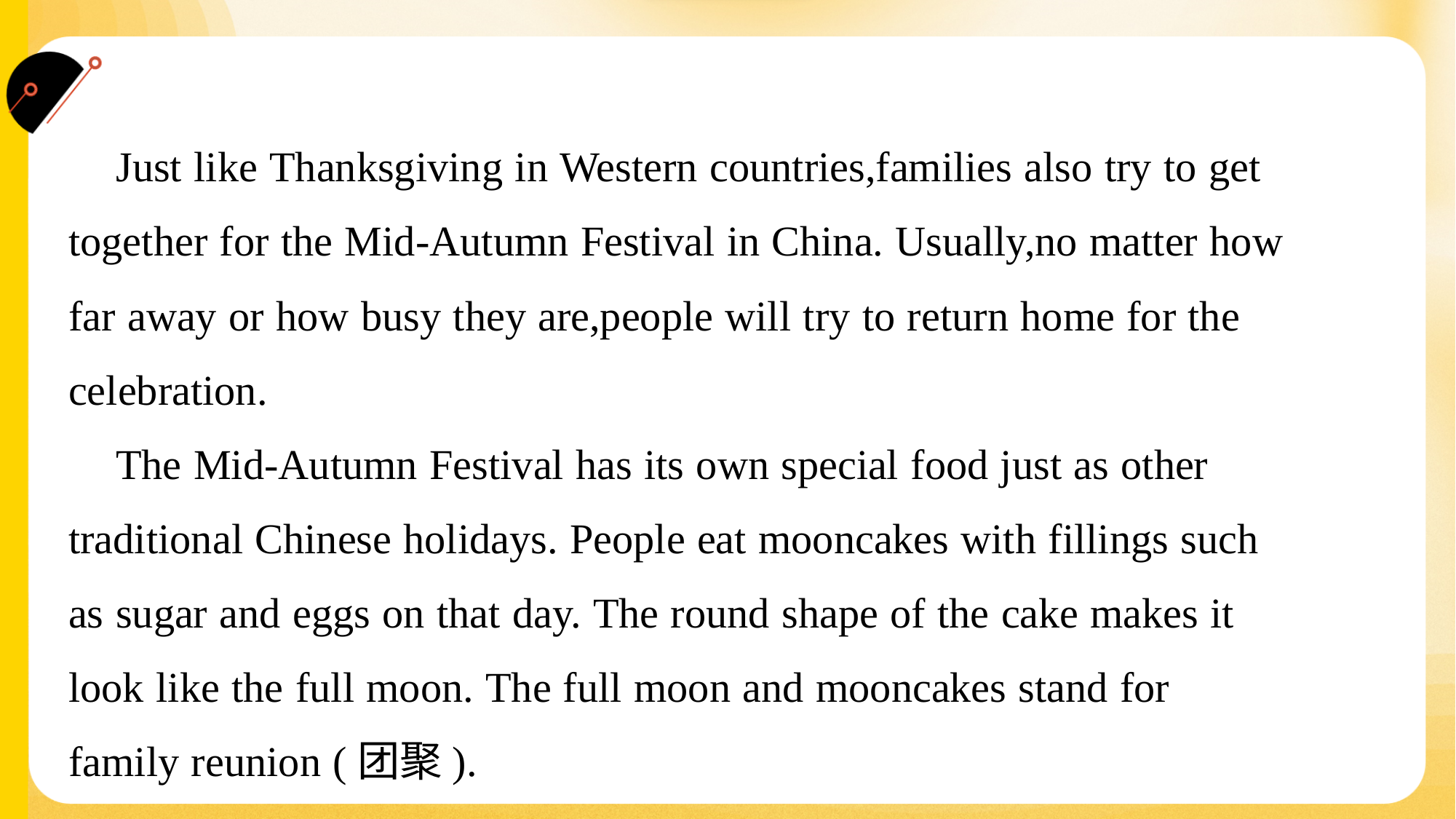

Just like Thanksgiving in Western countries,families also try to get
together for the Mid-Autumn Festival in China. Usually,no matter how
far away or how busy they are,people will try to return home for the
celebration.
    The Mid-Autumn Festival has its own special food just as other
traditional Chinese holidays. People eat mooncakes with fillings such
as sugar and eggs on that day. The round shape of the cake makes it
look like the full moon. The full moon and mooncakes stand for
family reunion (团聚).